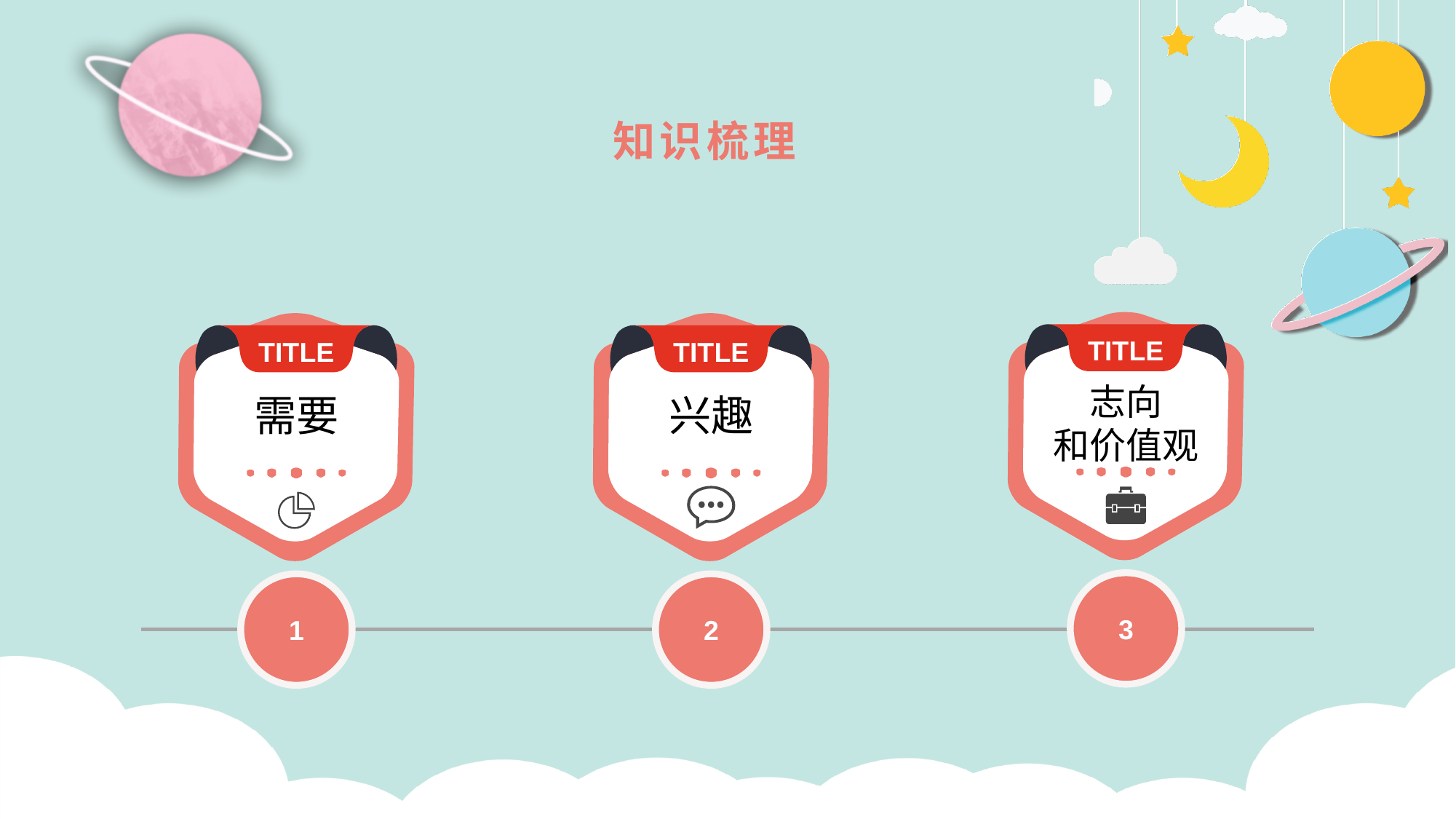

知识梳理

TITLE
志向
和价值观

3

TITLE
需要

1

TITLE
兴趣

2